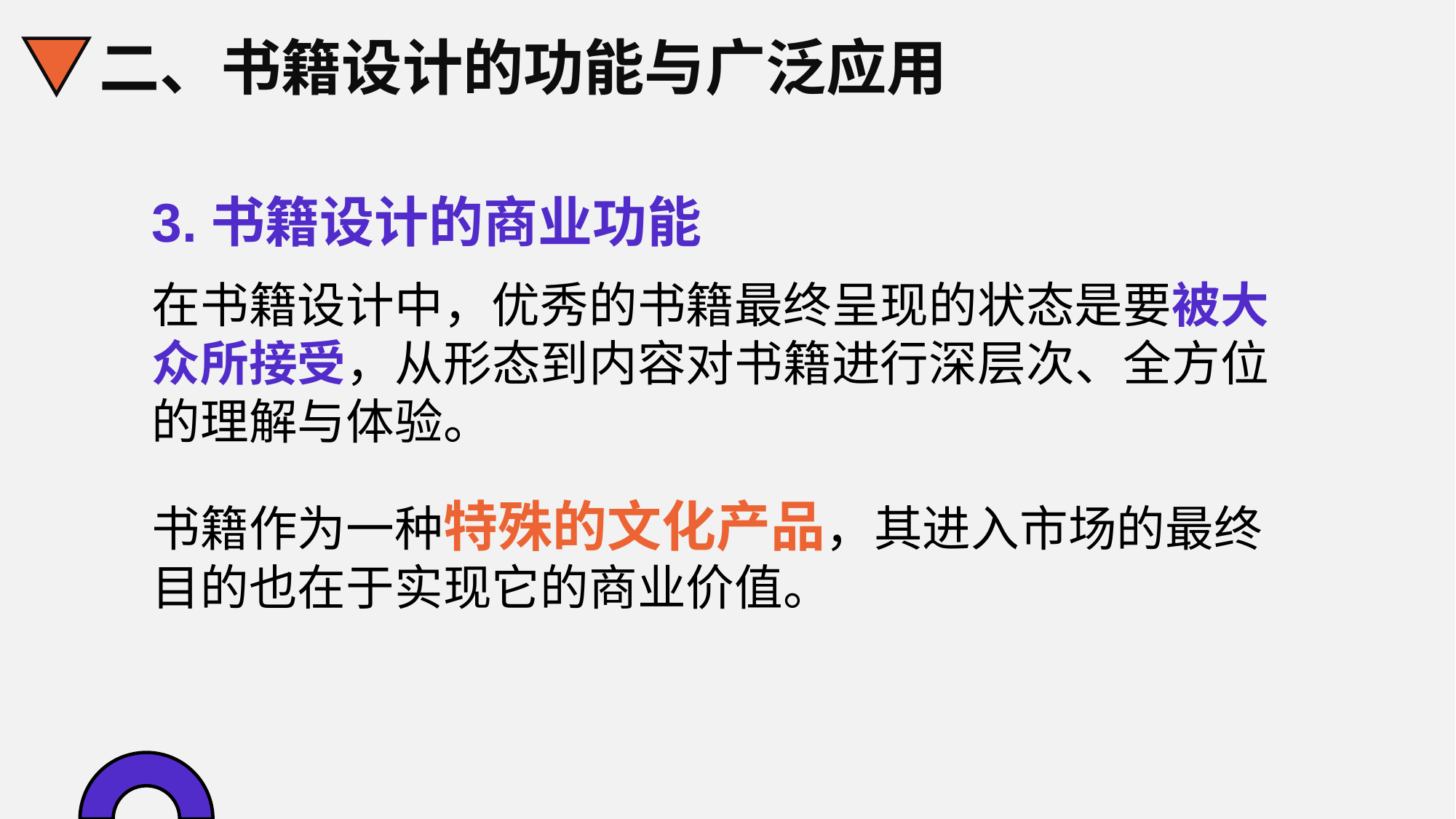

二、书籍设计的功能与广泛应用

3.书籍设计的商业功能
在书籍设计中，优秀的书籍最终呈现的状态是要被大众所接受，从形态到内容对书籍进行深层次、全方位的理解与体验。
书籍作为一种特殊的文化产品，其进入市场的最终目的也在于实现它的商业价值。